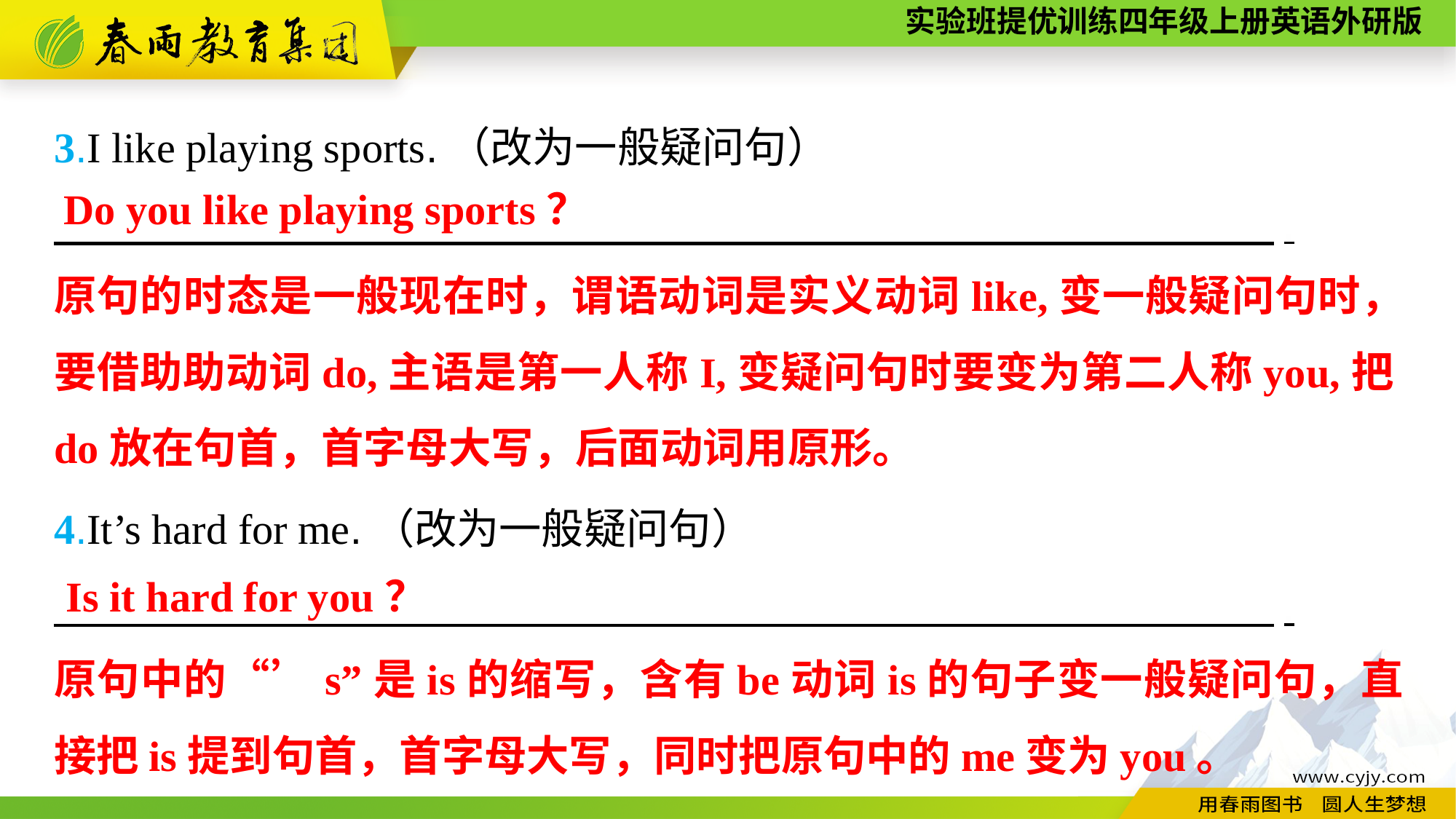

3.I like playing sports.（改为一般疑问句）
　　　                                                                                                      　　　.

4.It’s hard for me.（改为一般疑问句）
　　　                                                                                                      　　　.
Do you like playing sports？
原句的时态是一般现在时，谓语动词是实义动词like,变一般疑问句时，要借助助动词do,主语是第一人称I,变疑问句时要变为第二人称you,把do放在句首，首字母大写，后面动词用原形。
Is it hard for you？
原句中的“’s”是is的缩写，含有be动词is的句子变一般疑问句，直接把is提到句首，首字母大写，同时把原句中的me变为you。